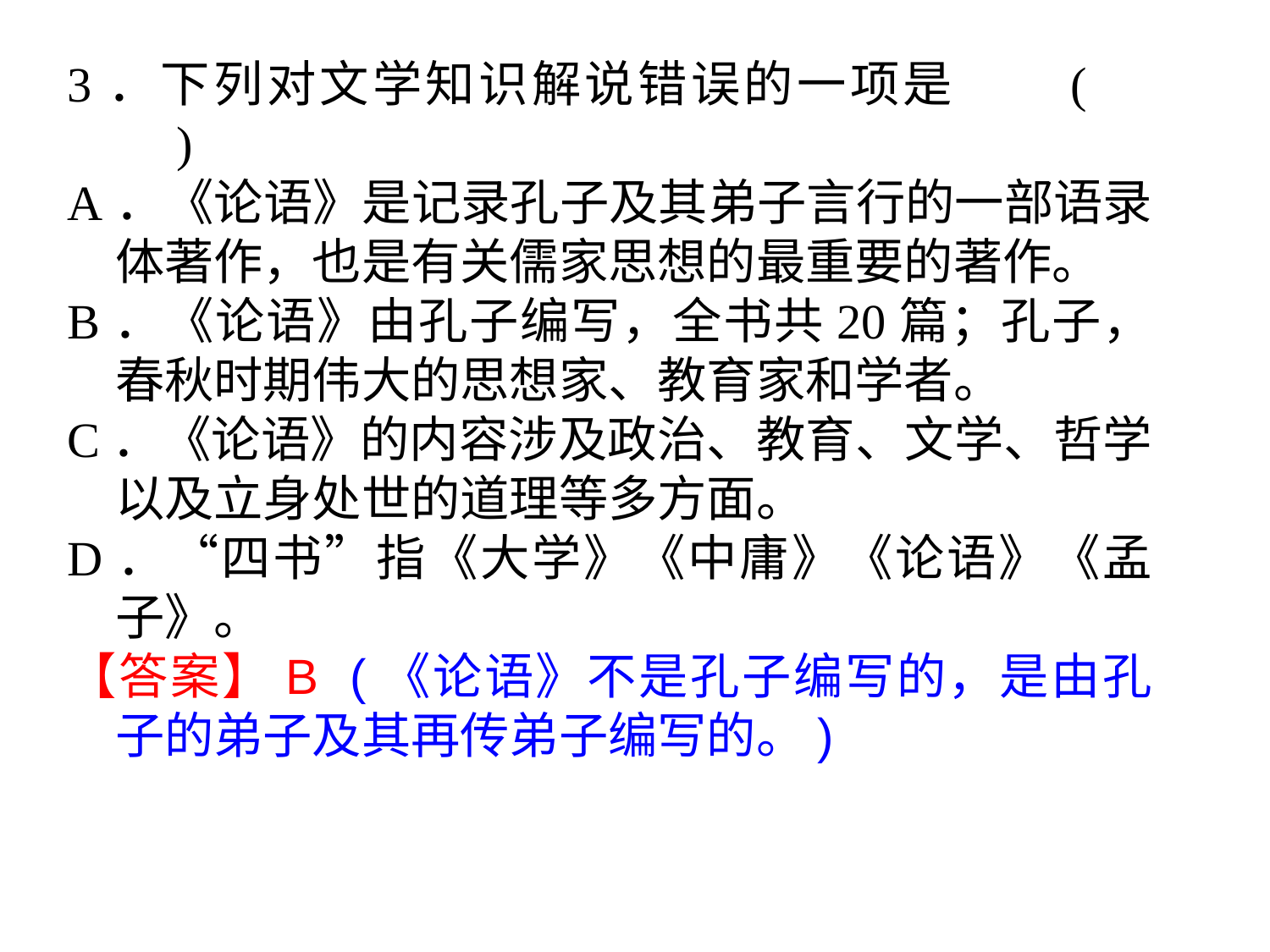

3．下列对文学知识解说错误的一项是	(　　)
A．《论语》是记录孔子及其弟子言行的一部语录体著作，也是有关儒家思想的最重要的著作。
B．《论语》由孔子编写，全书共20篇；孔子，春秋时期伟大的思想家、教育家和学者。
C．《论语》的内容涉及政治、教育、文学、哲学以及立身处世的道理等多方面。
D．“四书”指《大学》《中庸》《论语》《孟子》。
【答案】B  (《论语》不是孔子编写的，是由孔子的弟子及其再传弟子编写的。)